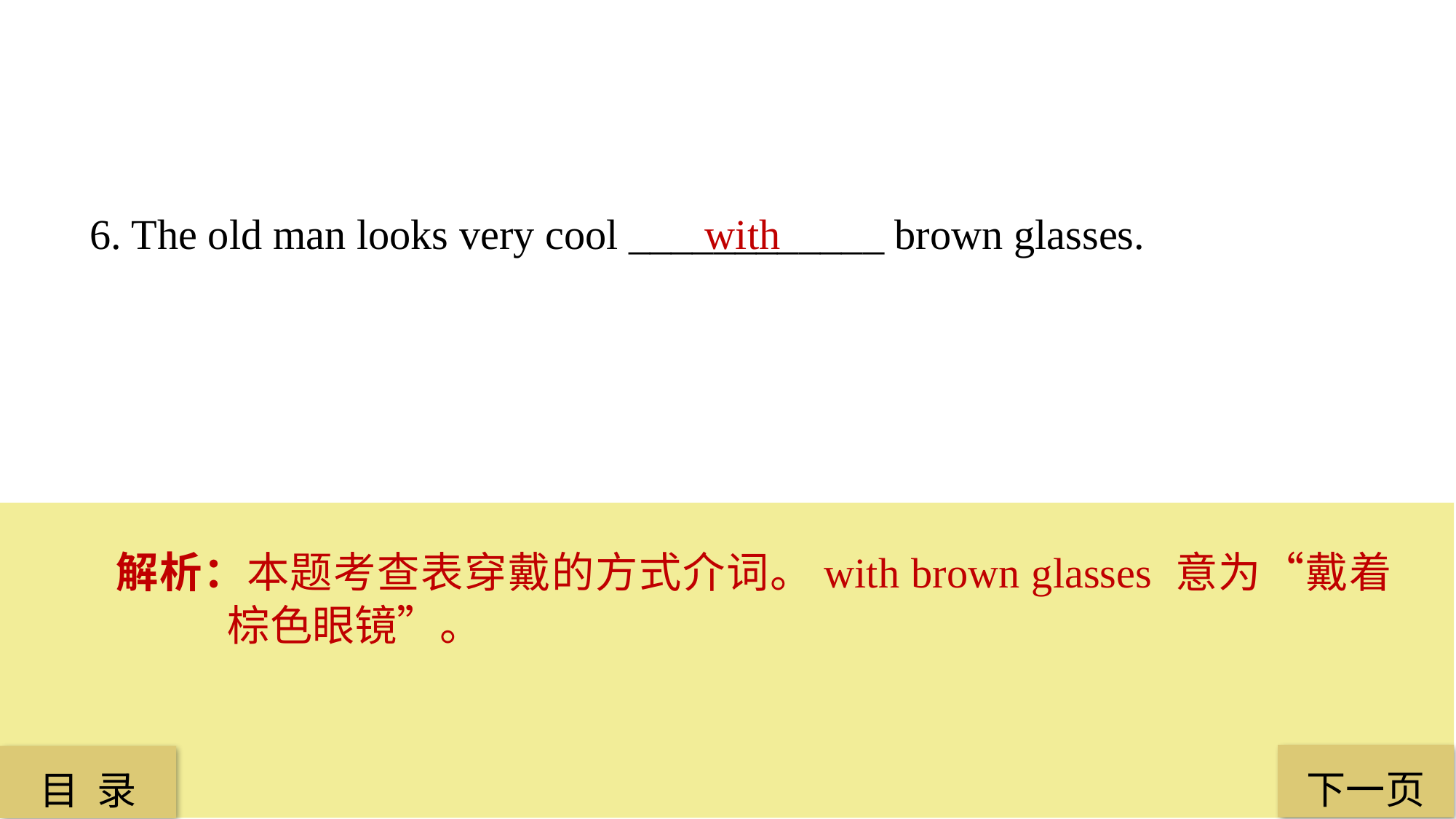

6. The old man looks very cool ____________ brown glasses.
 with
解析：本题考查表穿戴的方式介词。with brown glasses 意为“戴着棕色眼镜”。